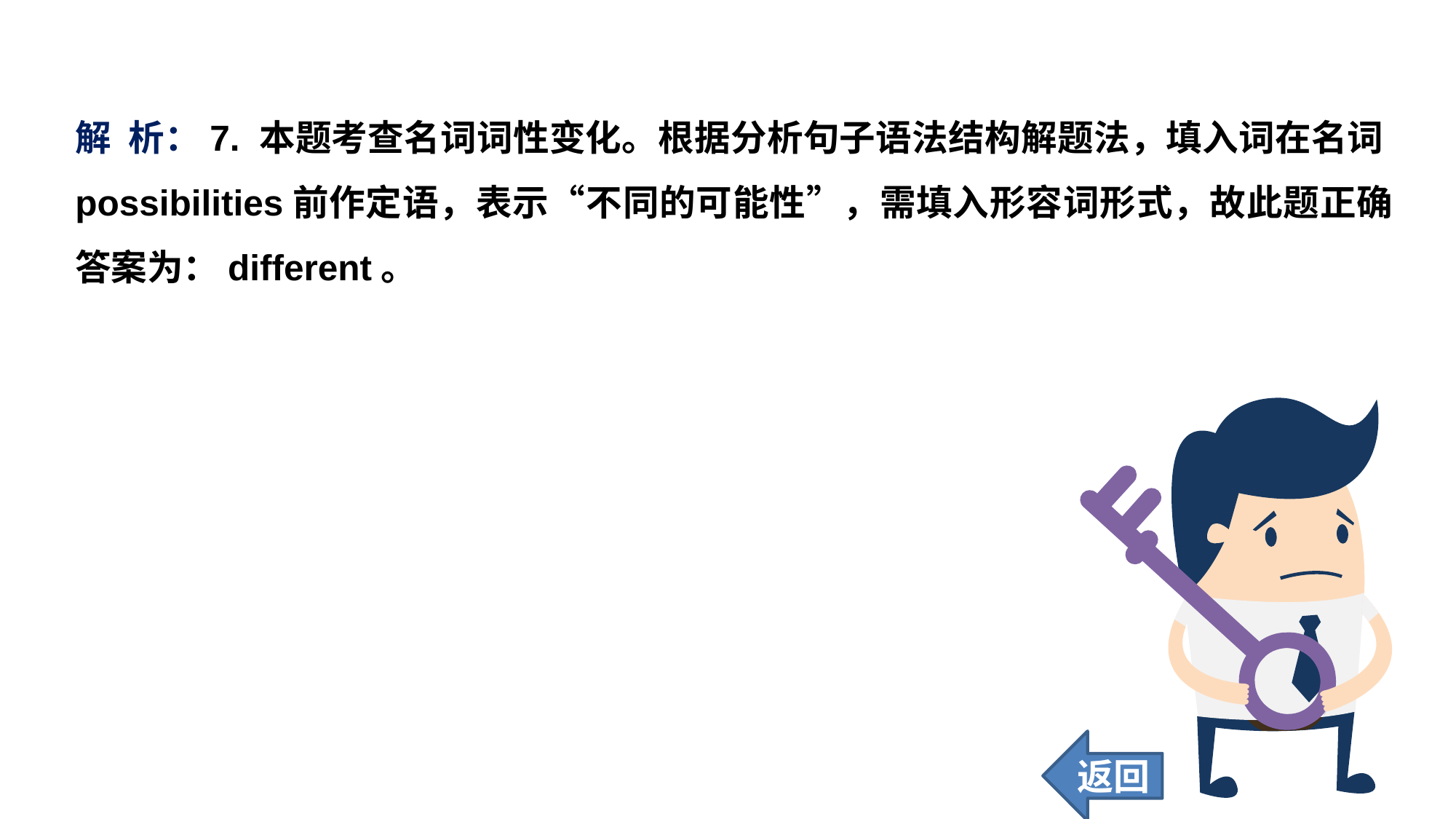

解  析：7. 本题考查名词词性变化。根据分析句子语法结构解题法，填入词在名词possibilities前作定语，表示“不同的可能性”，需填入形容词形式，故此题正确答案为：different。

返回
84